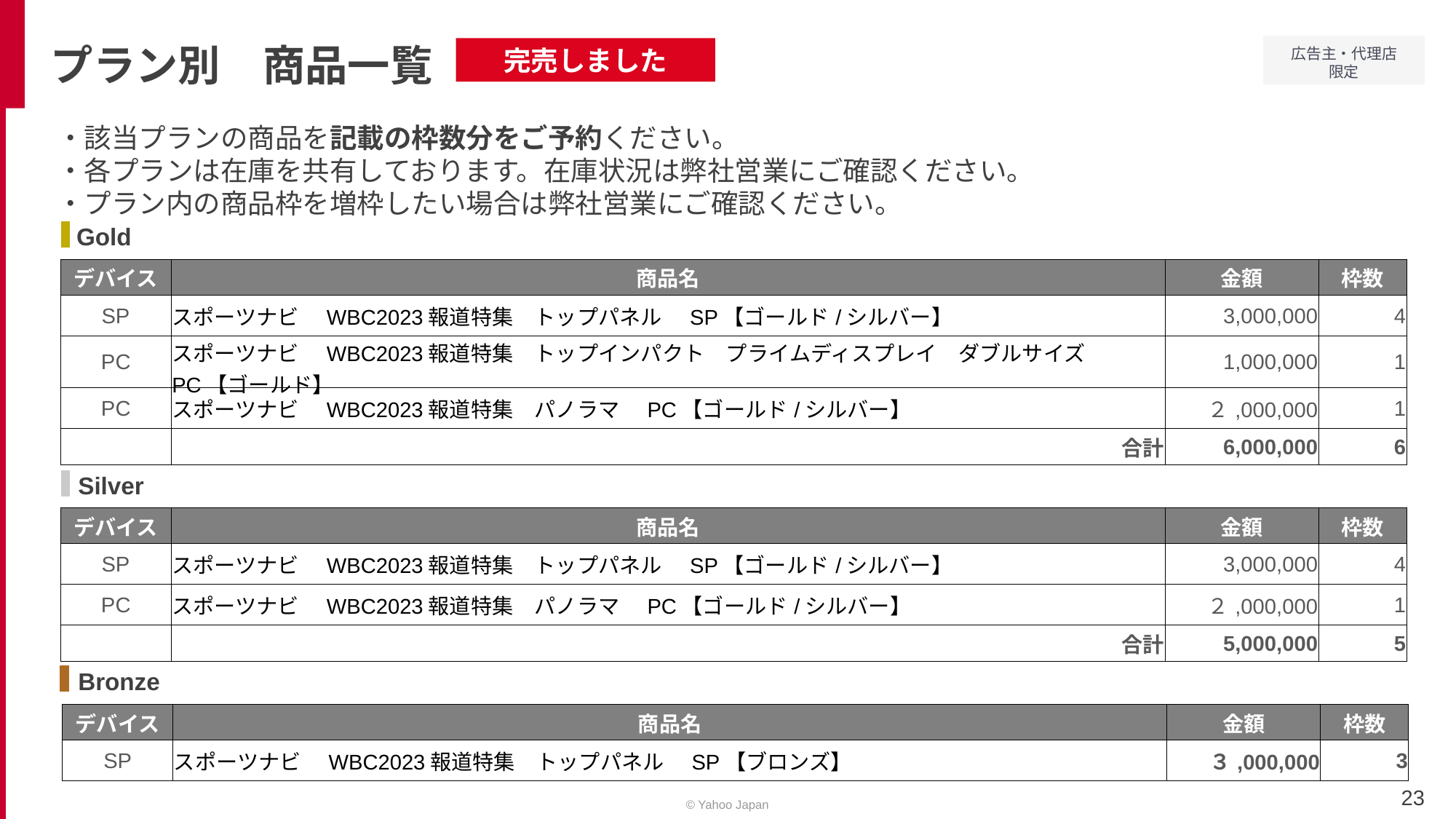

プラン別　商品一覧
完売しました
・該当プランの商品を記載の枠数分をご予約ください。
・各プランは在庫を共有しております。在庫状況は弊社営業にご確認ください。
・プラン内の商品枠を増枠したい場合は弊社営業にご確認ください。
Gold
| デバイス | 商品名 | 金額 | 枠数 |
| --- | --- | --- | --- |
| SP | スポーツナビ　WBC2023報道特集　トップパネル　SP【ゴールド/シルバー】 | 3,000,000 | 4 |
| PC | スポーツナビ　WBC2023報道特集　トップインパクト　プライムディスプレイ　ダブルサイズ　PC【ゴールド】 | 1,000,000 | 1 |
| PC | スポーツナビ　WBC2023報道特集　パノラマ　PC【ゴールド/シルバー】 | ２,000,000 | 1 |
|  | 合計 | 6,000,000 | 6 |
Silver
| デバイス | 商品名 | 金額 | 枠数 |
| --- | --- | --- | --- |
| SP | スポーツナビ　WBC2023報道特集　トップパネル　SP【ゴールド/シルバー】 | 3,000,000 | 4 |
| PC | スポーツナビ　WBC2023報道特集　パノラマ　PC【ゴールド/シルバー】 | ２,000,000 | 1 |
|  | 合計 | 5,000,000 | 5 |
Bronze
| デバイス | 商品名 | 金額 | 枠数 |
| --- | --- | --- | --- |
| SP | スポーツナビ　WBC2023報道特集　トップパネル　SP【ブロンズ】 | ３,000,000 | 3 |
23